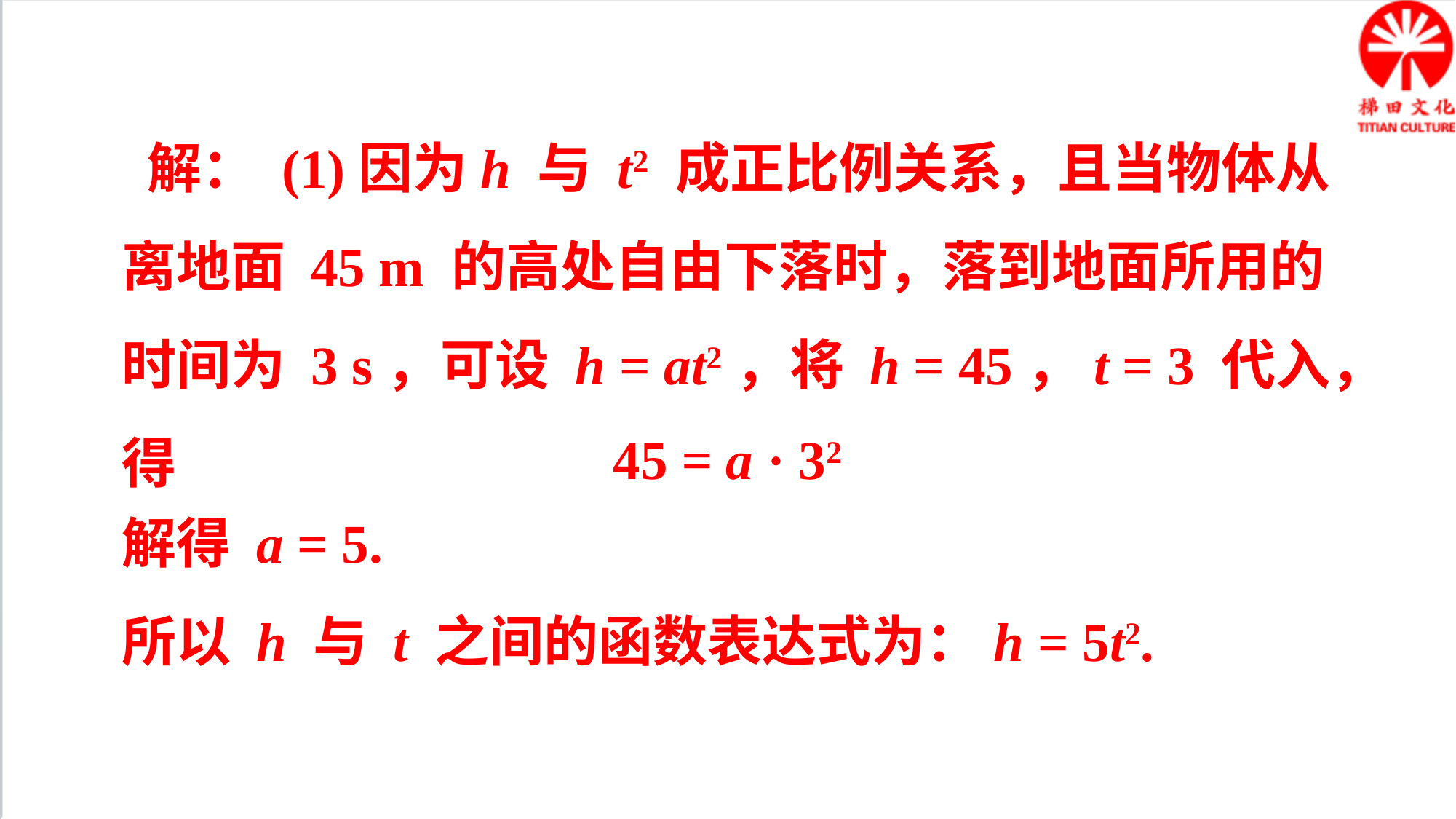

解： (1)因为h 与 t2 成正比例关系，且当物体从离地面 45 m 的高处自由下落时，落到地面所用的时间为 3 s，可设 h = at2，将 h = 45，t = 3 代入，得
45 = a · 32
解得 a = 5.
所以 h 与 t 之间的函数表达式为：h = 5t2.